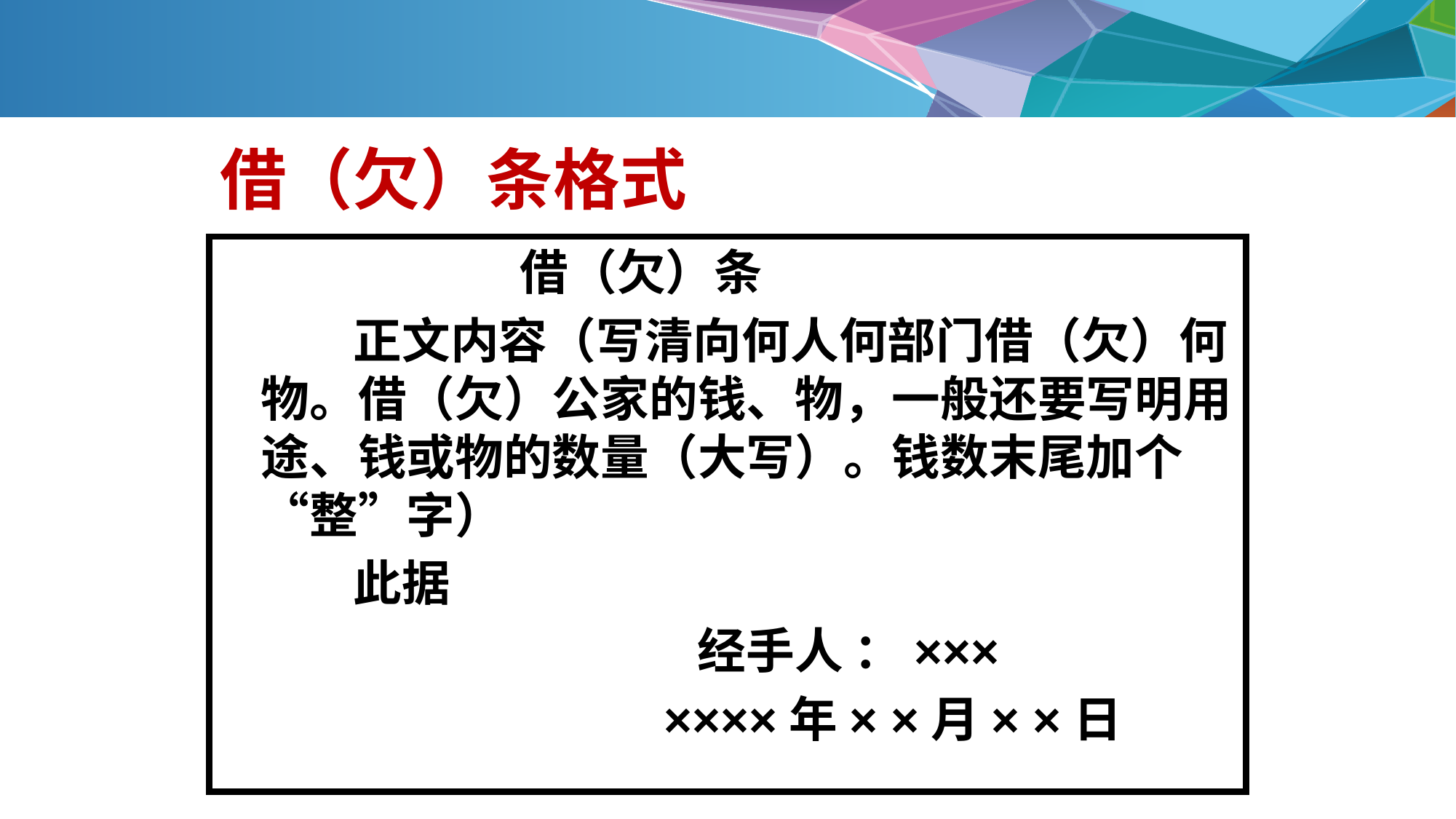

借（欠）条格式
                          借（欠）条
           正文内容（写清向何人何部门借（欠）何物。借（欠）公家的钱、物，一般还要写明用途、钱或物的数量（大写）。钱数末尾加个“整”字）
           此据
                                          经手人 ：×××
                                 ××××年× ×月× ×日